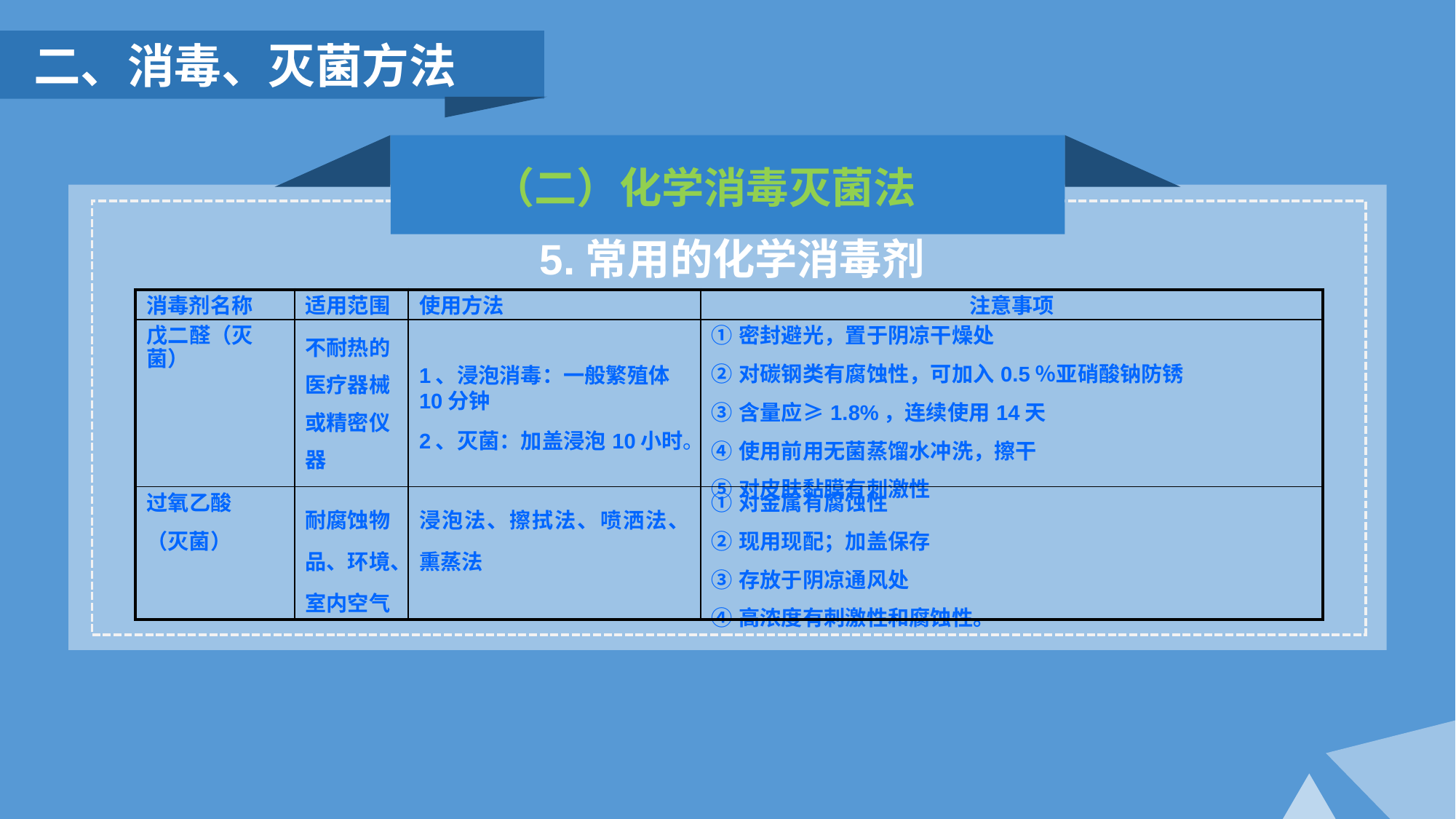

二、消毒、灭菌方法

（二）化学消毒灭菌法

5.常用的化学消毒剂
| 消毒剂名称 | 适用范围 | 使用方法 | 注意事项 |
| --- | --- | --- | --- |
| 戊二醛（灭菌） | 不耐热的医疗器械或精密仪器 | 1、浸泡消毒：一般繁殖体10分钟 2、灭菌：加盖浸泡10小时。 | ①密封避光，置于阴凉干燥处 ②对碳钢类有腐蚀性，可加入0.5％亚硝酸钠防锈 ③含量应≥1.8%，连续使用14天 ④使用前用无菌蒸馏水冲洗，擦干 ⑤对皮肤黏膜有刺激性 |
| 过氧乙酸 （灭菌） | 耐腐蚀物品、环境、室内空气 | 浸泡法、擦拭法、喷洒法、熏蒸法 | ①对金属有腐蚀性 ②现用现配；加盖保存 ③存放于阴凉通风处 ④高浓度有刺激性和腐蚀性。 |